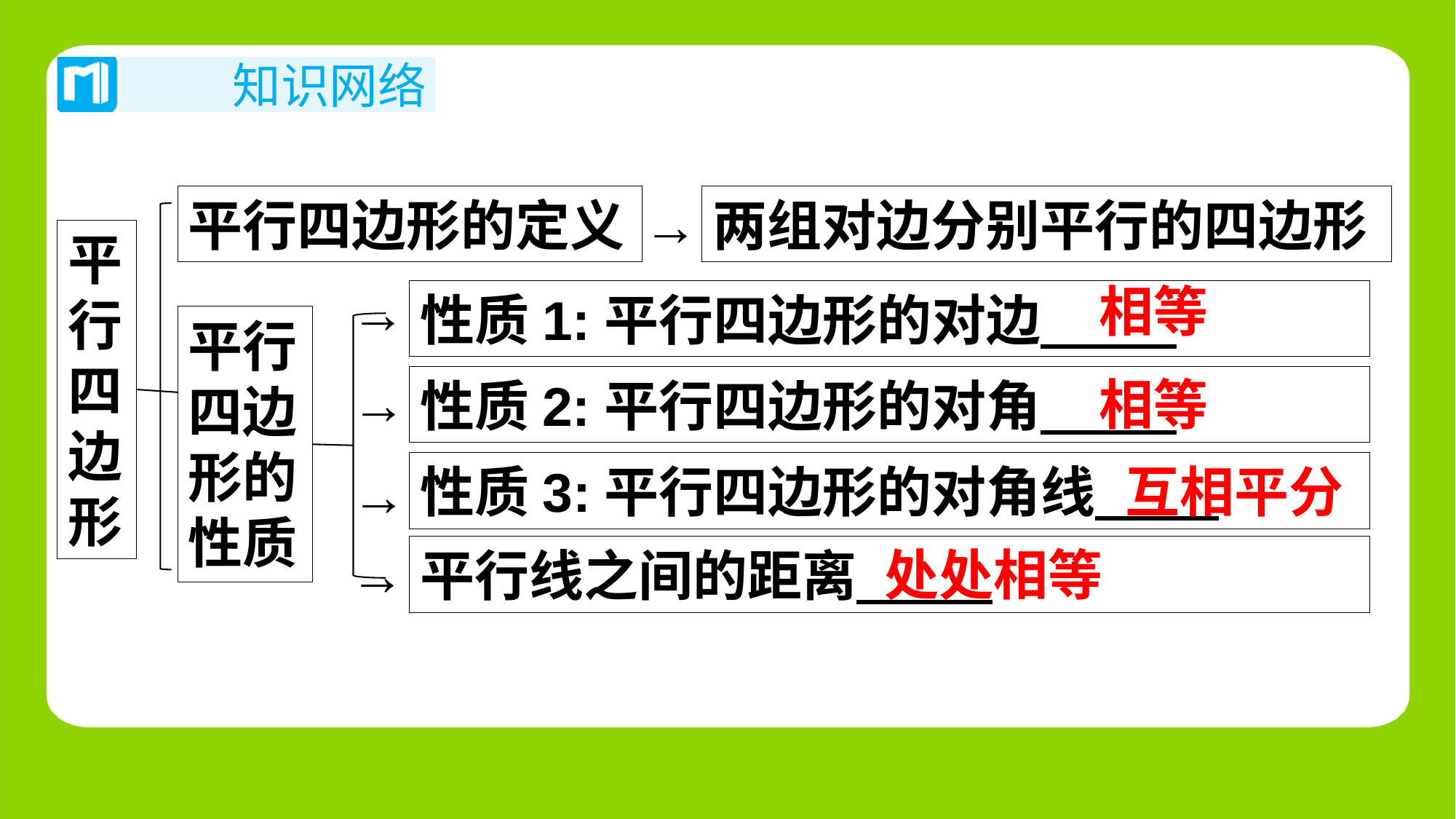

平行四边形的定义
→
两组对边分别平行的四边形

平行四边形
→
性质1:平行四边形的对边           .
平行四边形的性质

→
性质2:平行四边形的对角           .
性质3:平行四边形的对角线          .
→
→
平行线之间的距离           .
相等
相等
互相平分
处处相等